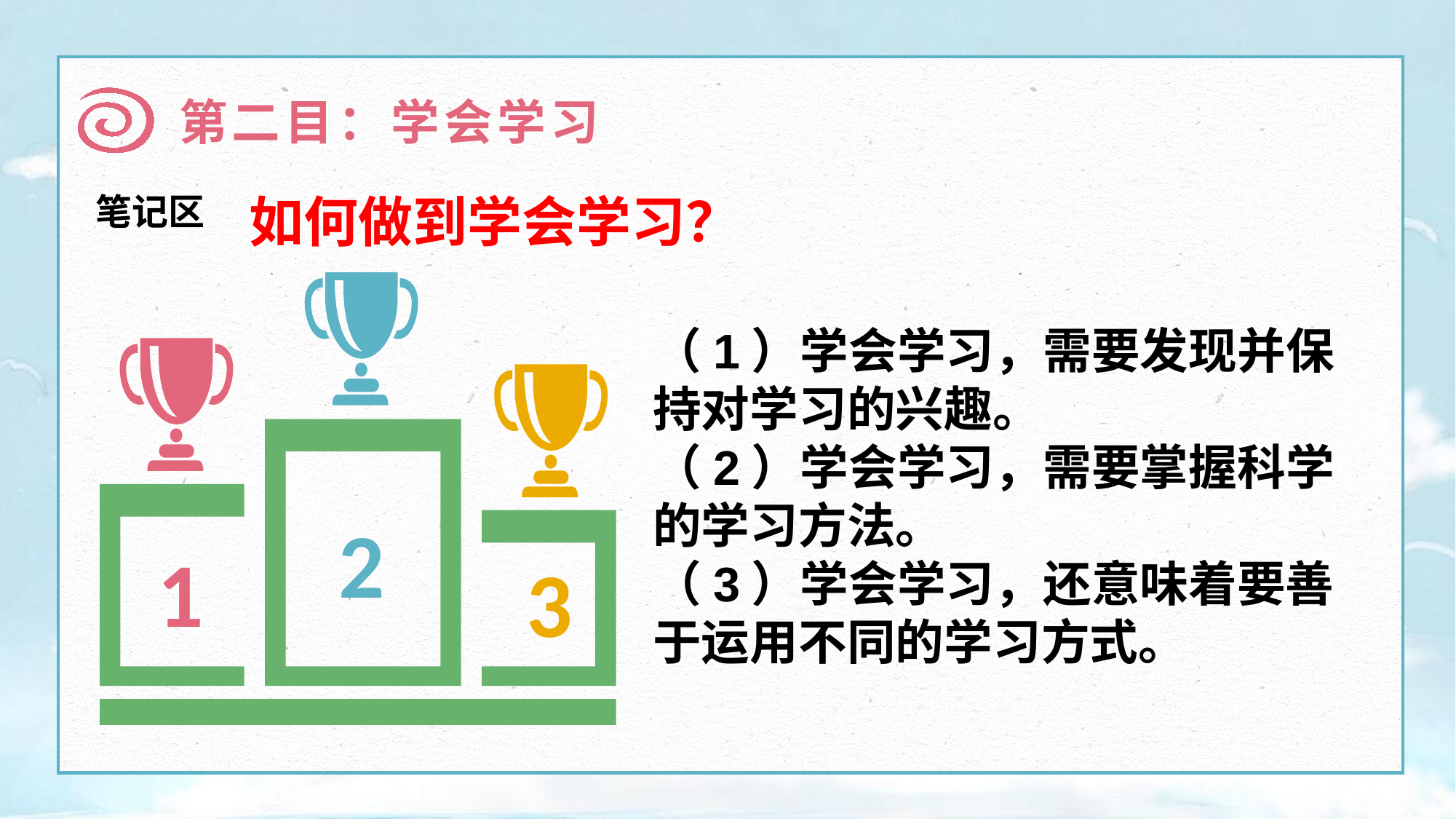

第二目：学会学习

如何做到学会学习？
笔记区

2
1
3
（1）学会学习，需要发现并保持对学习的兴趣。
（2）学会学习，需要掌握科学的学习方法。
（3）学会学习，还意味着要善于运用不同的学习方式。